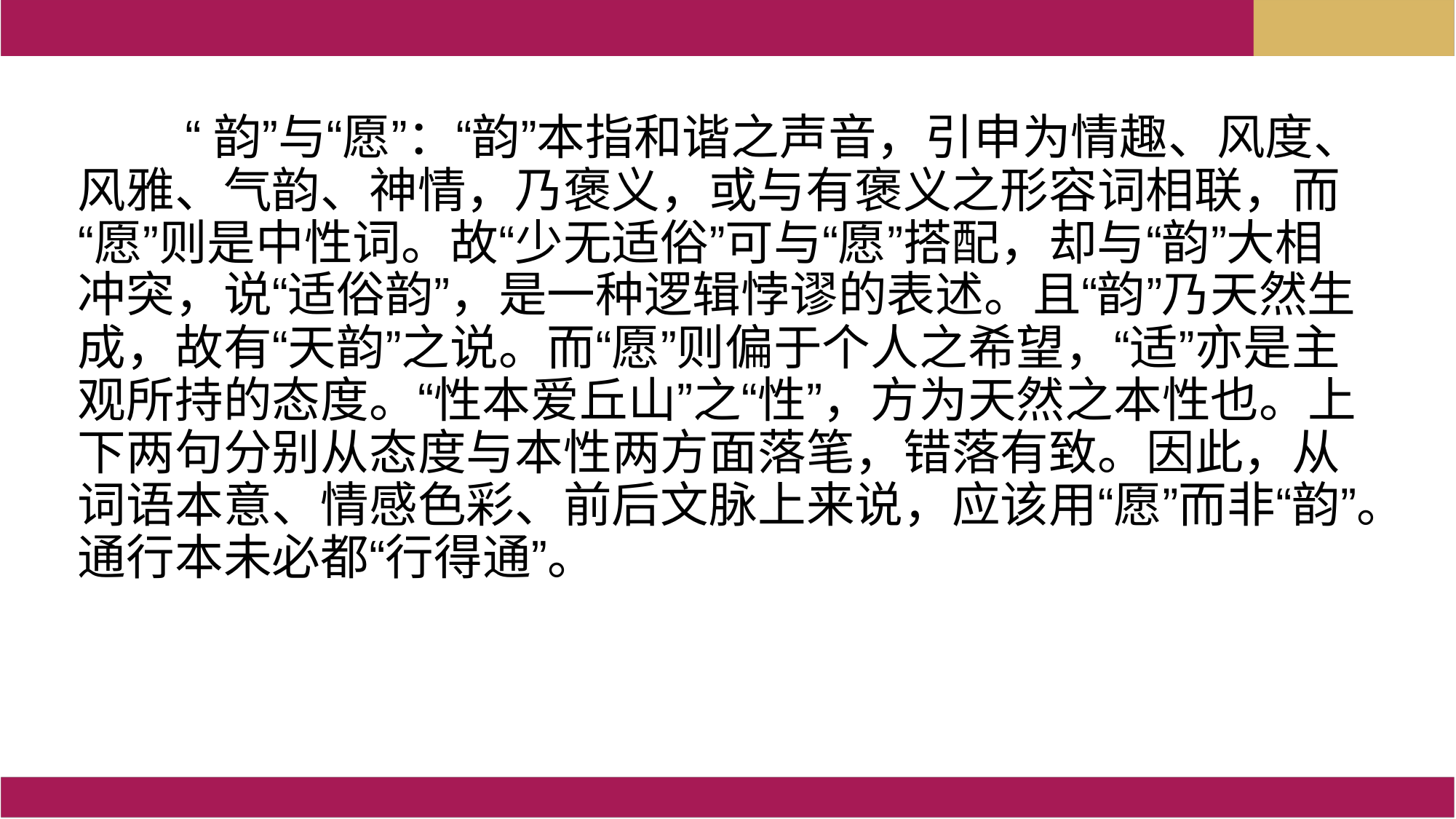

“韵”与“愿”：“韵”本指和谐之声音，引申为情趣、风度、风雅、气韵、神情，乃褒义，或与有褒义之形容词相联，而“愿”则是中性词。故“少无适俗”可与“愿”搭配，却与“韵”大相冲突，说“适俗韵”，是一种逻辑悖谬的表述。且“韵”乃天然生成，故有“天韵”之说。而“愿”则偏于个人之希望，“适”亦是主观所持的态度。“性本爱丘山”之“性”，方为天然之本性也。上下两句分别从态度与本性两方面落笔，错落有致。因此，从词语本意、情感色彩、前后文脉上来说，应该用“愿”而非“韵”。通行本未必都“行得通”。